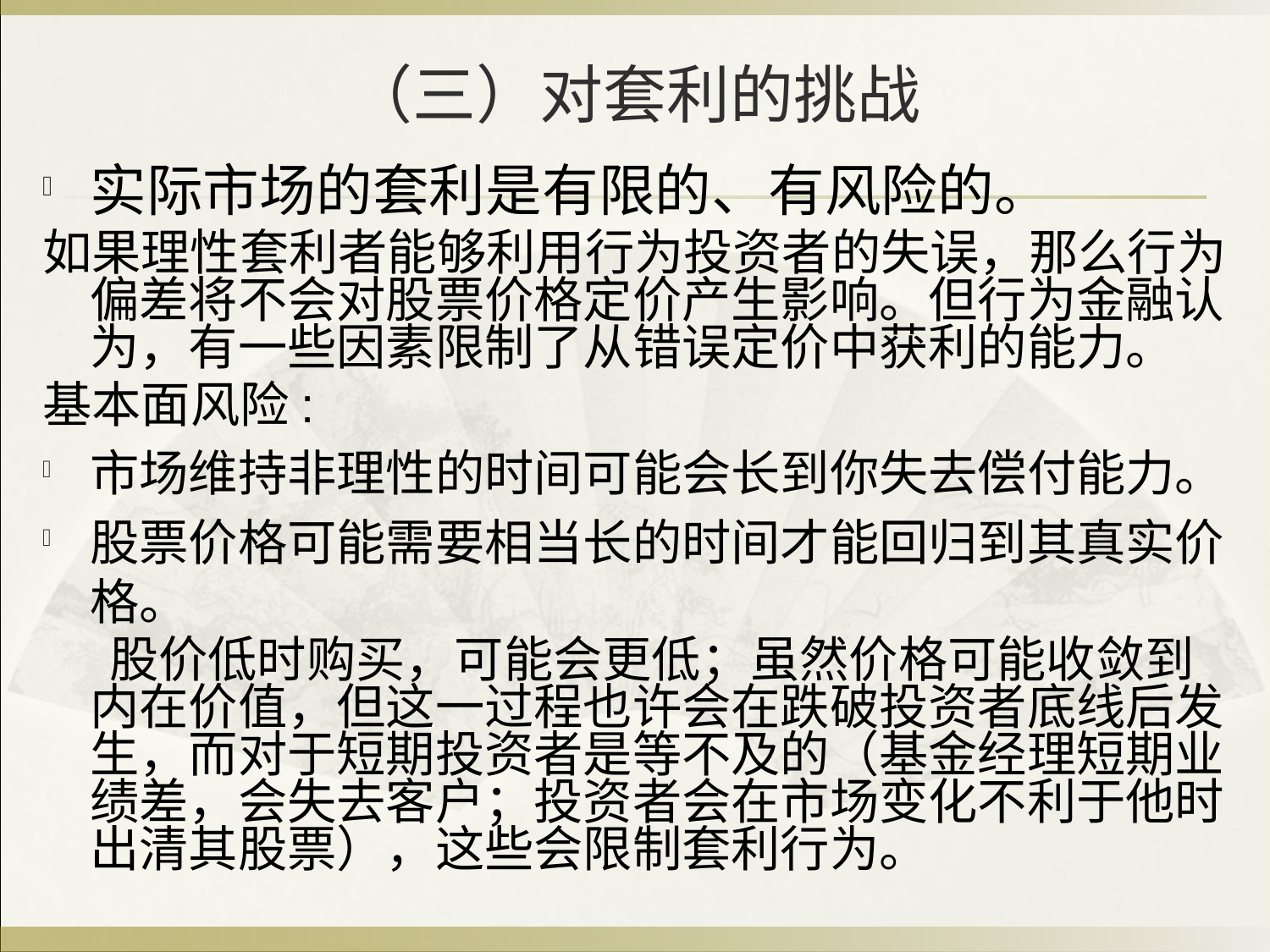

# （三）对套利的挑战
实际市场的套利是有限的、有风险的。
如果理性套利者能够利用行为投资者的失误，那么行为偏差将不会对股票价格定价产生影响。但行为金融认为，有一些因素限制了从错误定价中获利的能力。
基本面风险:
市场维持非理性的时间可能会长到你失去偿付能力。
股票价格可能需要相当长的时间才能回归到其真实价格。
     股价低时购买，可能会更低；虽然价格可能收敛到内在价值，但这一过程也许会在跌破投资者底线后发生，而对于短期投资者是等不及的（基金经理短期业绩差，会失去客户；投资者会在市场变化不利于他时出清其股票），这些会限制套利行为。